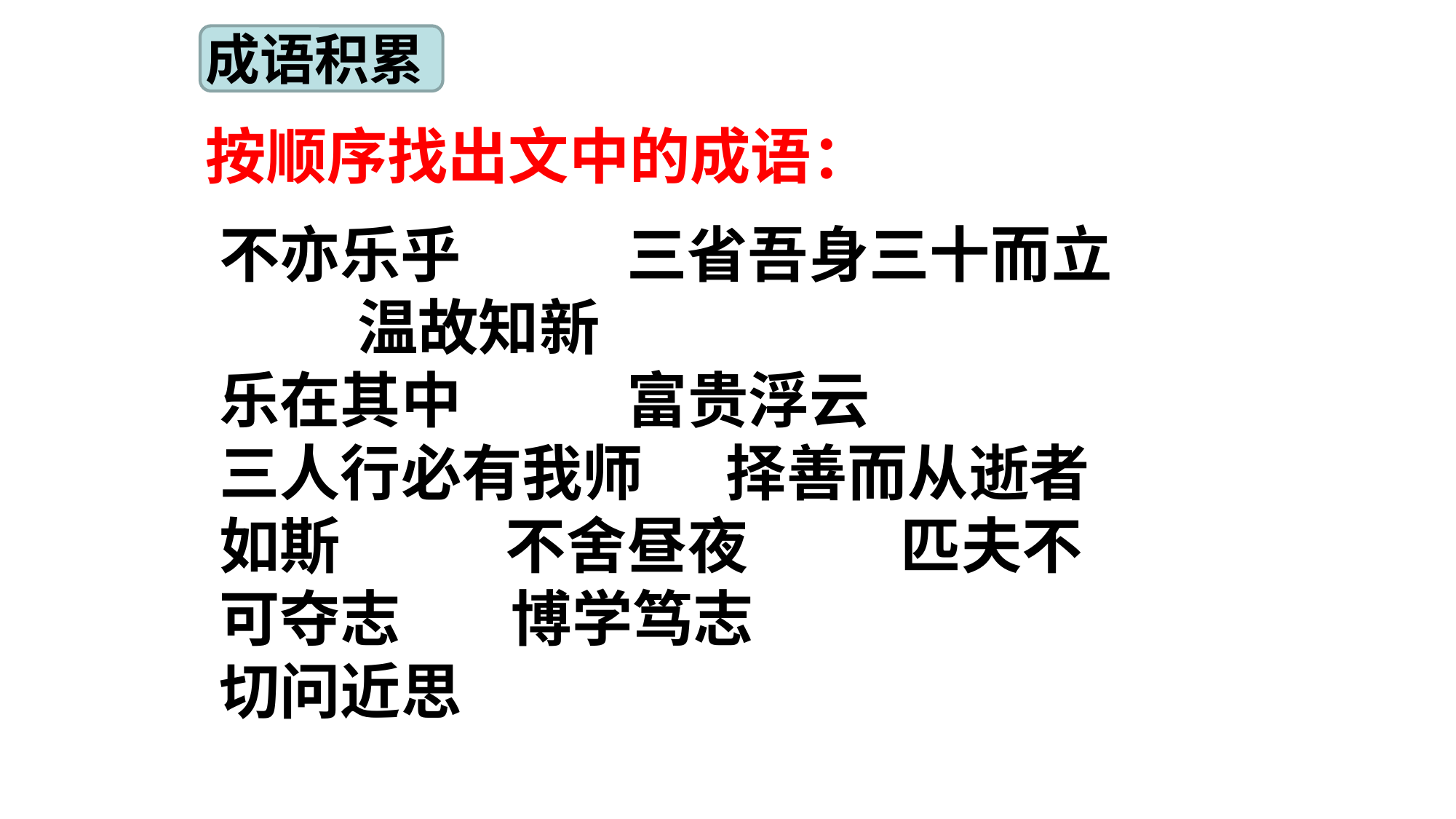

成语积累

按顺序找出文中的成语：
不亦乐乎            三省吾身三十而立            温故知新
乐在其中            富贵浮云
三人行必有我师      择善而从逝者如斯            不舍昼夜           匹夫不可夺志        博学笃志
切问近思